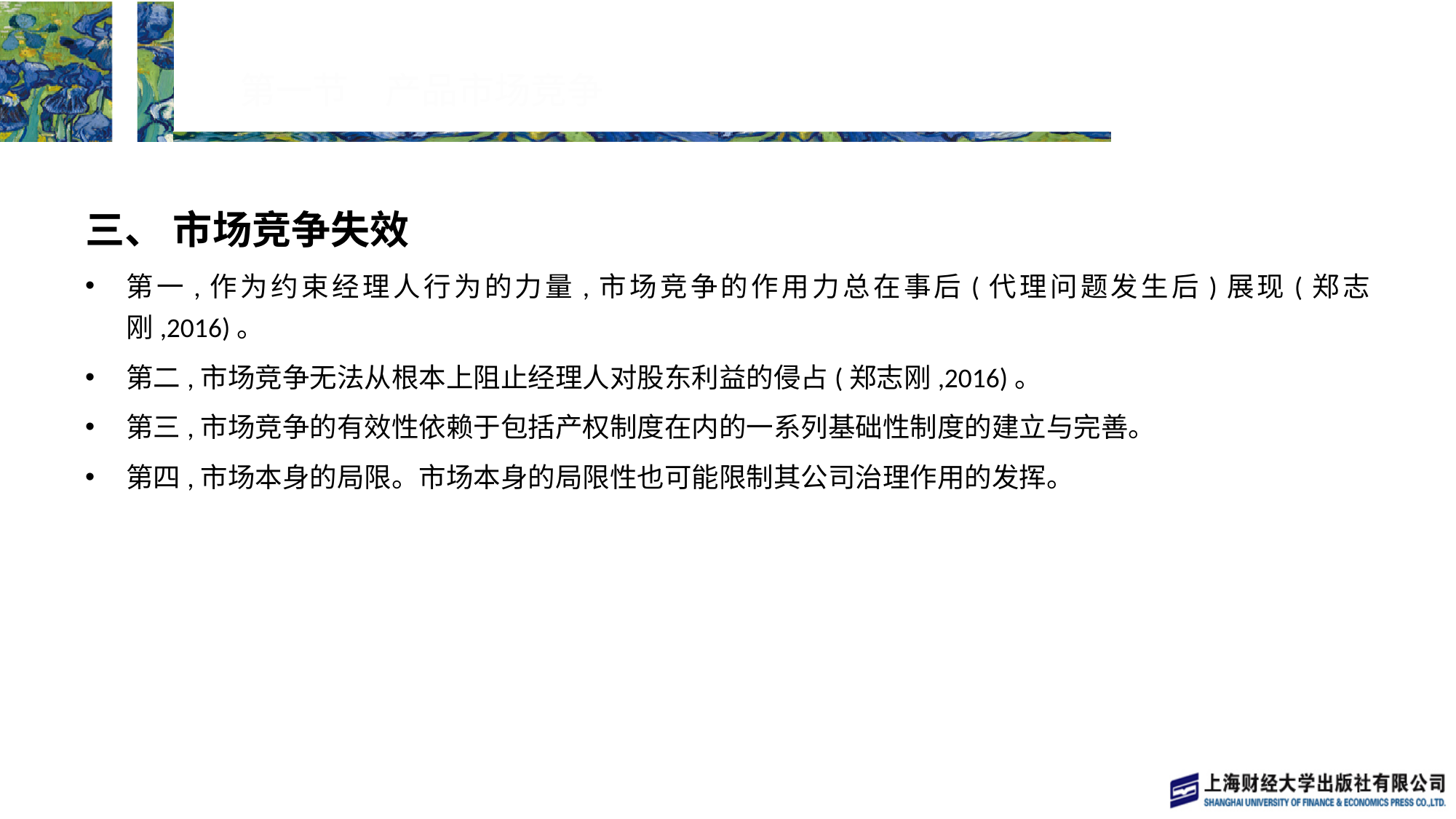

# 第一节　产品市场竞争
三、 市场竞争失效
第一,作为约束经理人行为的力量,市场竞争的作用力总在事后(代理问题发生后)展现(郑志刚,2016)。
第二,市场竞争无法从根本上阻止经理人对股东利益的侵占(郑志刚,2016)。
第三,市场竞争的有效性依赖于包括产权制度在内的一系列基础性制度的建立与完善。
第四,市场本身的局限。市场本身的局限性也可能限制其公司治理作用的发挥。